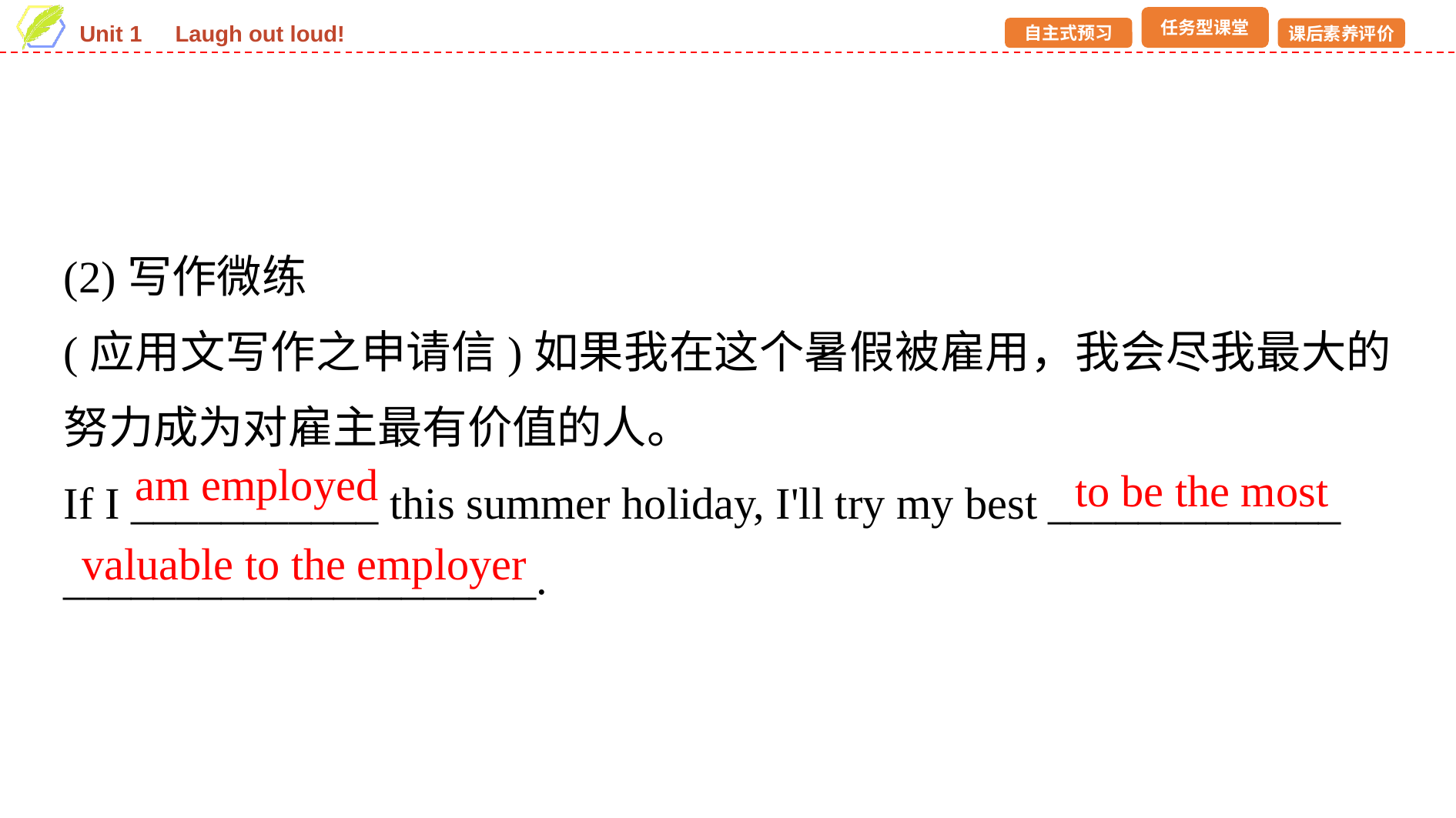

(2)写作微练
(应用文写作之申请信)如果我在这个暑假被雇用，我会尽我最大的努力成为对雇主最有价值的人。
If I ___________ this summer holiday, I'll try my best _____________
_____________________.
am employed
to be the most
valuable to the employer